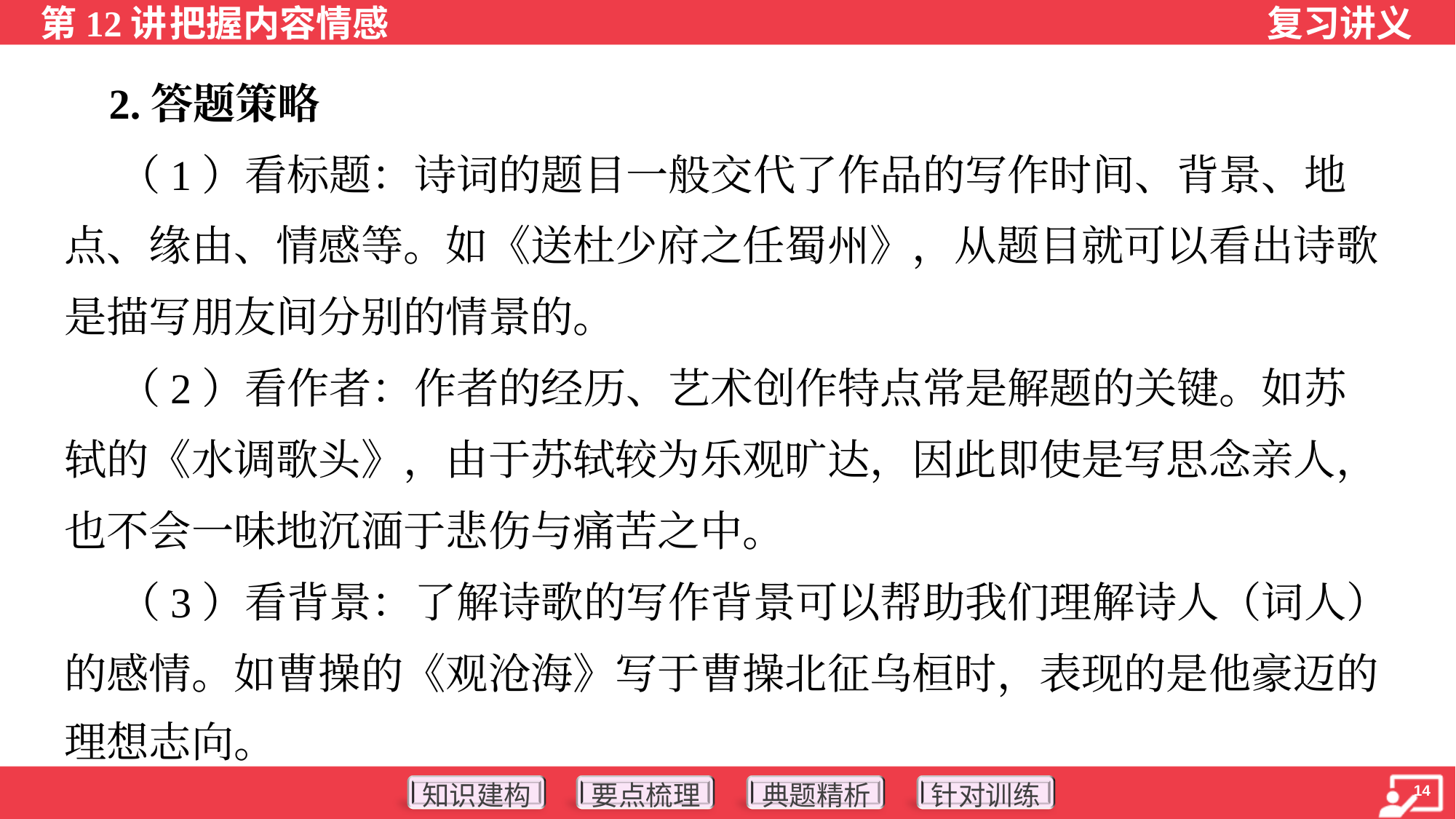

2.答题策略
    （1）看标题：诗词的题目一般交代了作品的写作时间、背景、地
点、缘由、情感等。如《送杜少府之任蜀州》，从题目就可以看出诗歌
是描写朋友间分别的情景的。
    （2）看作者：作者的经历、艺术创作特点常是解题的关键。如苏
轼的《水调歌头》，由于苏轼较为乐观旷达，因此即使是写思念亲人，
也不会一味地沉湎于悲伤与痛苦之中。
    （3）看背景：了解诗歌的写作背景可以帮助我们理解诗人（词人）
的感情。如曹操的《观沧海》写于曹操北征乌桓时，表现的是他豪迈的
理想志向。